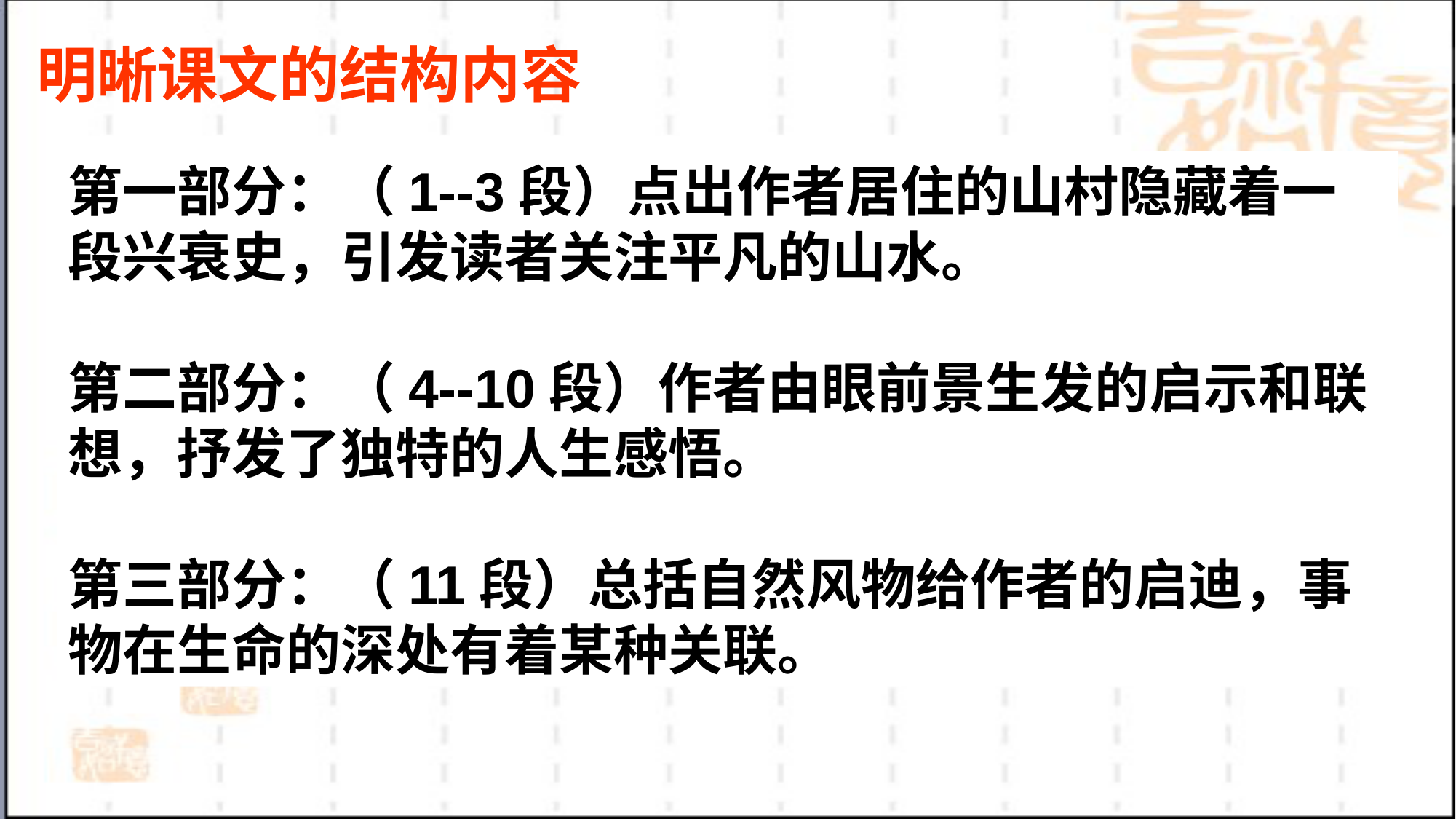

明晰课文的结构内容
第一部分：（1--3段）点出作者居住的山村隐藏着一段兴衰史，引发读者关注平凡的山水。

第二部分：（4--10段）作者由眼前景生发的启示和联想，抒发了独特的人生感悟。

第三部分：（11段）总括自然风物给作者的启迪，事物在生命的深处有着某种关联。